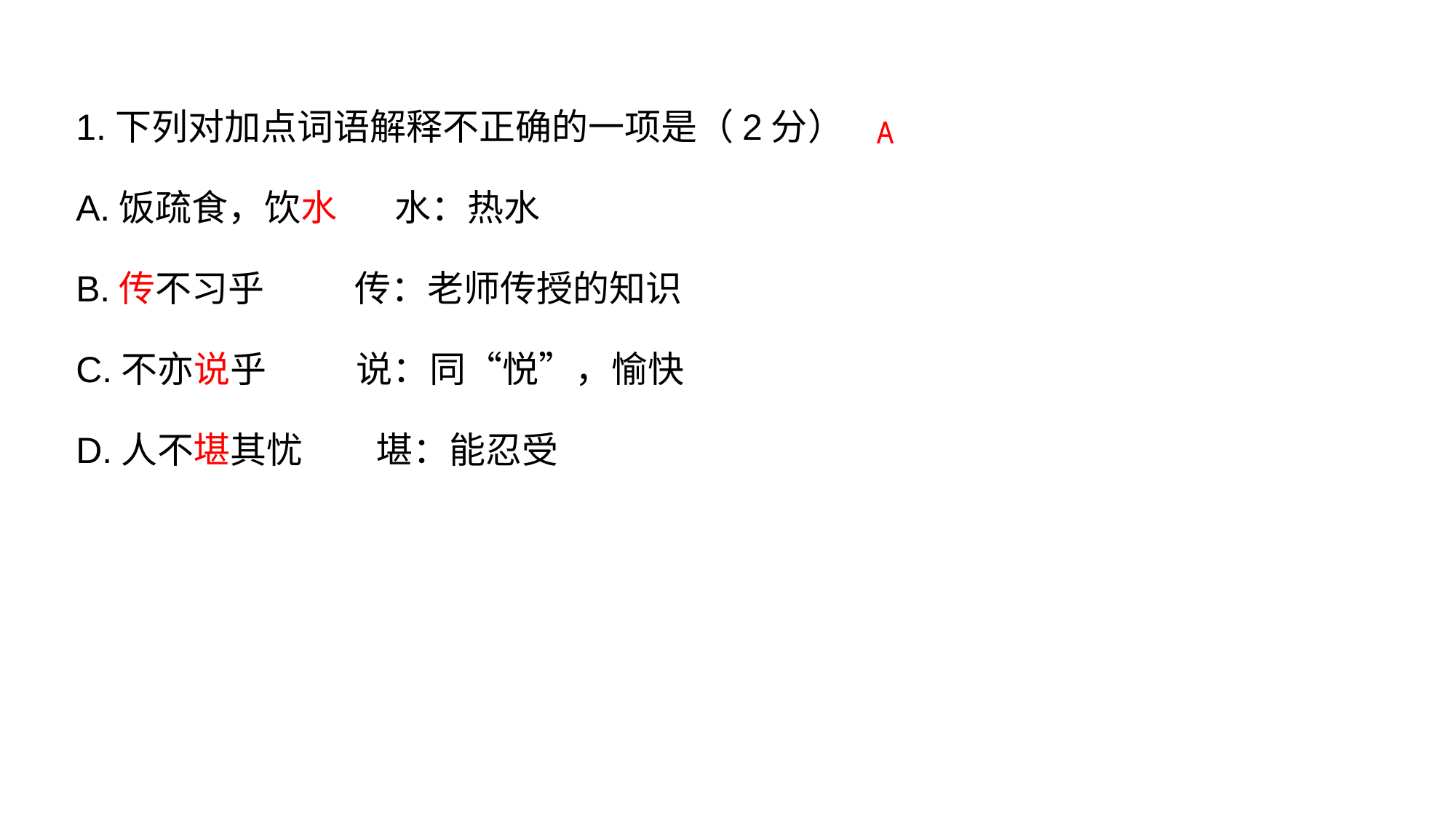

1.下列对加点词语解释不正确的一项是（2分）
A.饭疏食，饮水       水：热水
B.传不习乎           传：老师传授的知识
C.不亦说乎           说：同“悦”，愉快
D.人不堪其忧         堪：能忍受
A